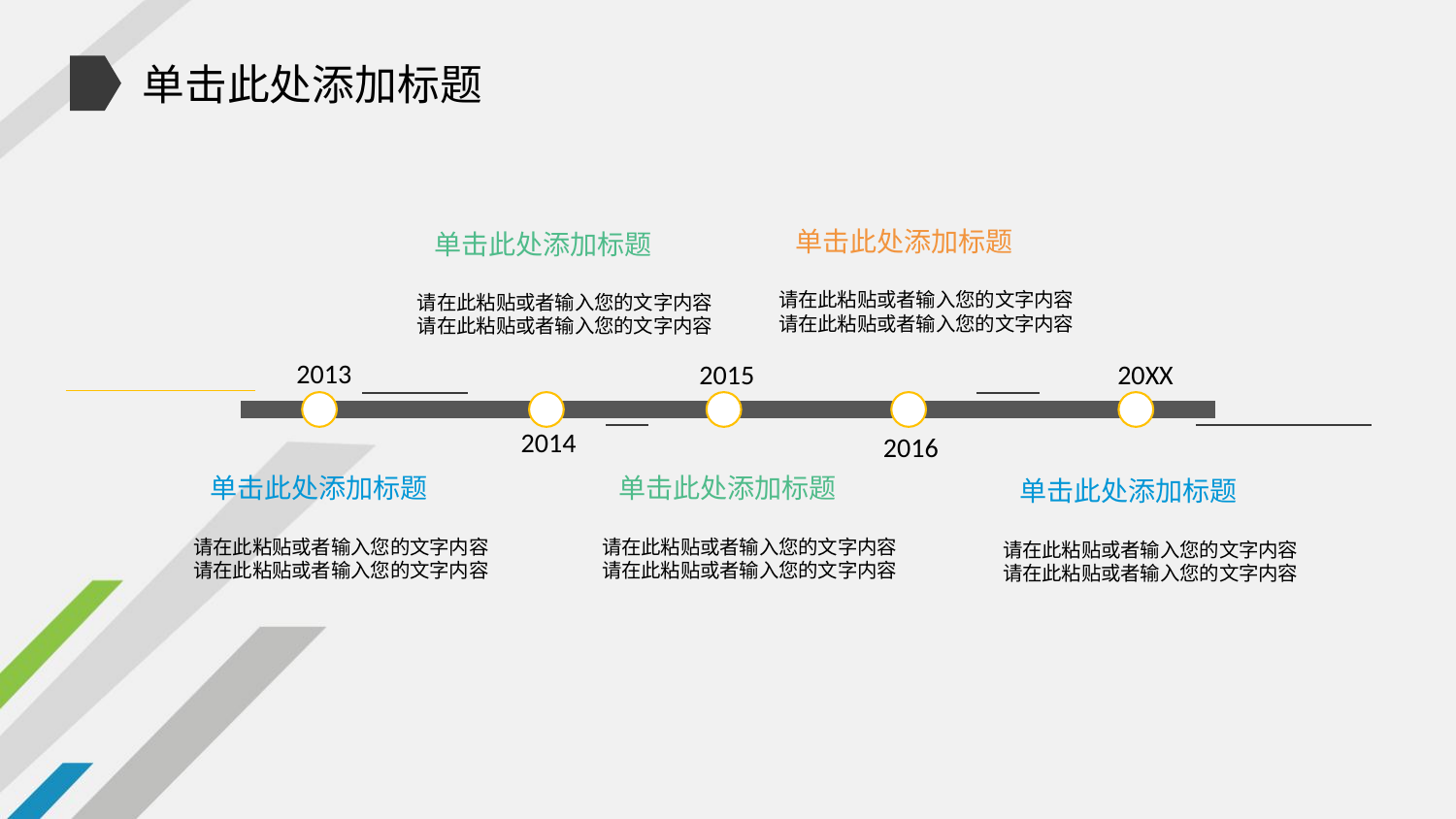

单击此处添加标题

单击此处添加标题
单击此处添加标题

请在此粘贴或者输入您的文字内容
请在此粘贴或者输入您的文字内容

请在此粘贴或者输入您的文字内容
请在此粘贴或者输入您的文字内容
2013
2015
20XX

2014
2016
单击此处添加标题
单击此处添加标题
单击此处添加标题

请在此粘贴或者输入您的文字内容
请在此粘贴或者输入您的文字内容

请在此粘贴或者输入您的文字内容
请在此粘贴或者输入您的文字内容

请在此粘贴或者输入您的文字内容
请在此粘贴或者输入您的文字内容